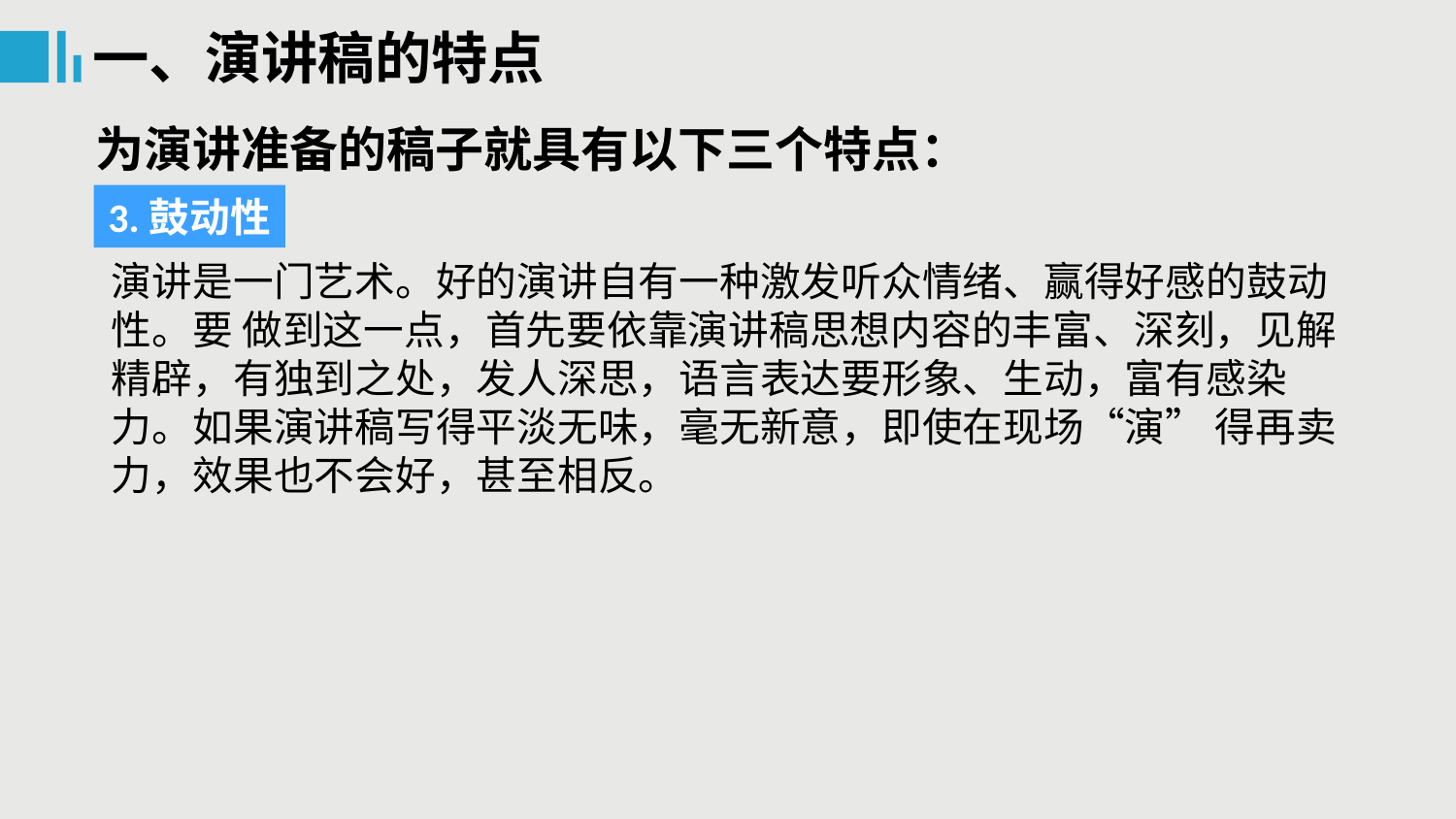

一、演讲稿的特点

为演讲准备的稿子就具有以下三个特点：
3.鼓动性
演讲是一门艺术。好的演讲自有一种激发听众情绪、赢得好感的鼓动性。要 做到这一点，首先要依靠演讲稿思想内容的丰富、深刻，见解精辟，有独到之处，发人深思，语言表达要形象、生动，富有感染力。如果演讲稿写得平淡无味，毫无新意，即使在现场“演” 得再卖力，效果也不会好，甚至相反。